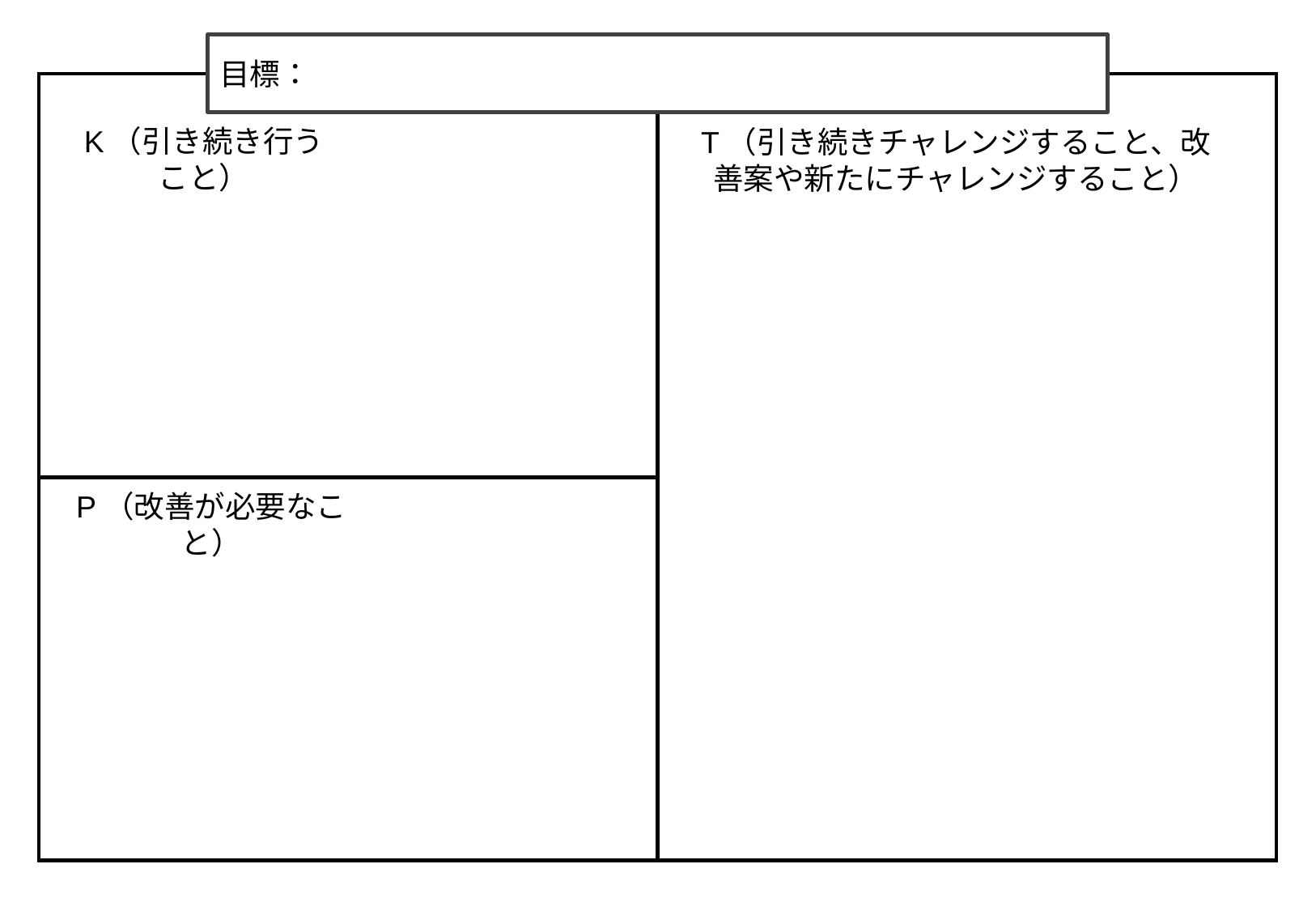

目標：

K（引き続き行うこと）
T（引き続きチャレンジすること、改善案や新たにチャレンジすること）
P（改善が必要なこと）